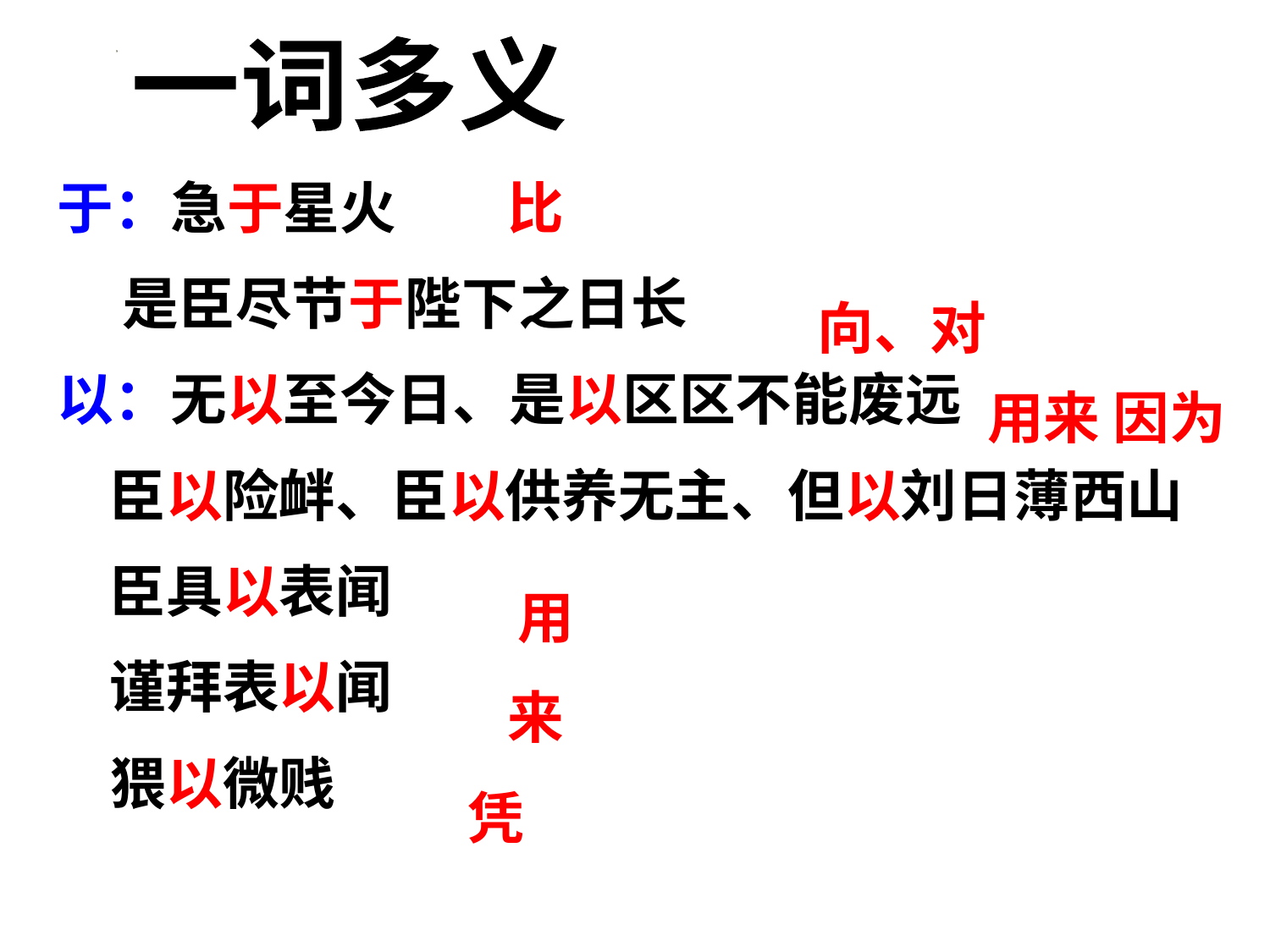

一词多义
于：急于星火
    是臣尽节于陛下之日长
以：无以至今日、是以区区不能废远
   臣以险衅、臣以供养无主、但以刘日薄西山
   臣具以表闻
   谨拜表以闻
   猥以微贱
比
向、对
用来 因为
用
来
凭